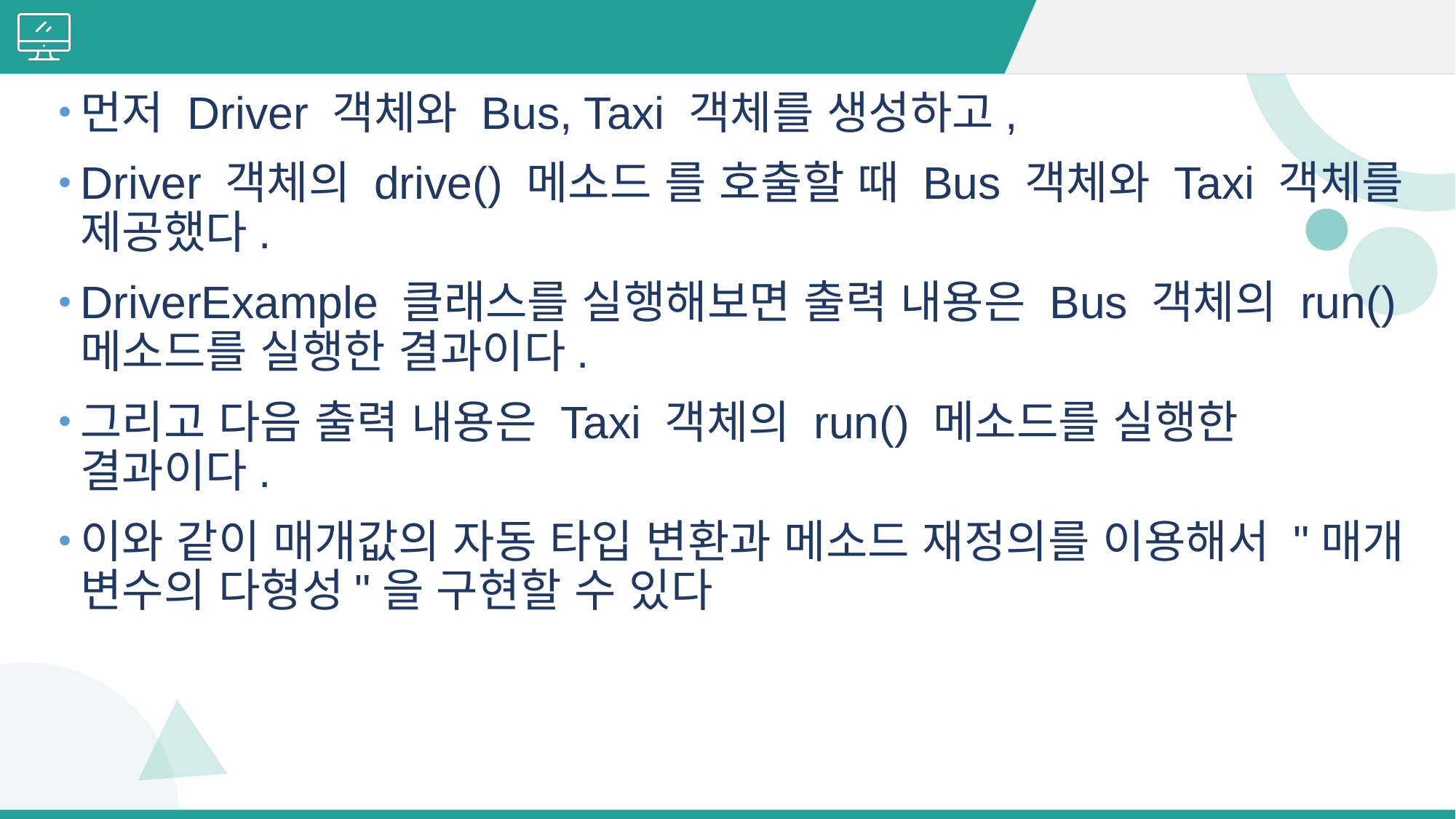

#
먼저 Driver 객체와 Bus, Taxi 객체를 생성하고,
Driver 객체의 drive() 메소드 를 호출할 때 Bus 객체와 Taxi 객체를 제공했다.
DriverExample 클래스를 실행해보면 출력 내용은 Bus 객체의 run() 메소드를 실행한 결과이다.
그리고 다음 출력 내용은 Taxi 객체의 run() 메소드를 실행한 결과이다.
이와 같이 매개값의 자동 타입 변환과 메소드 재정의를 이용해서 "매개 변수의 다형성"을 구현할 수 있다